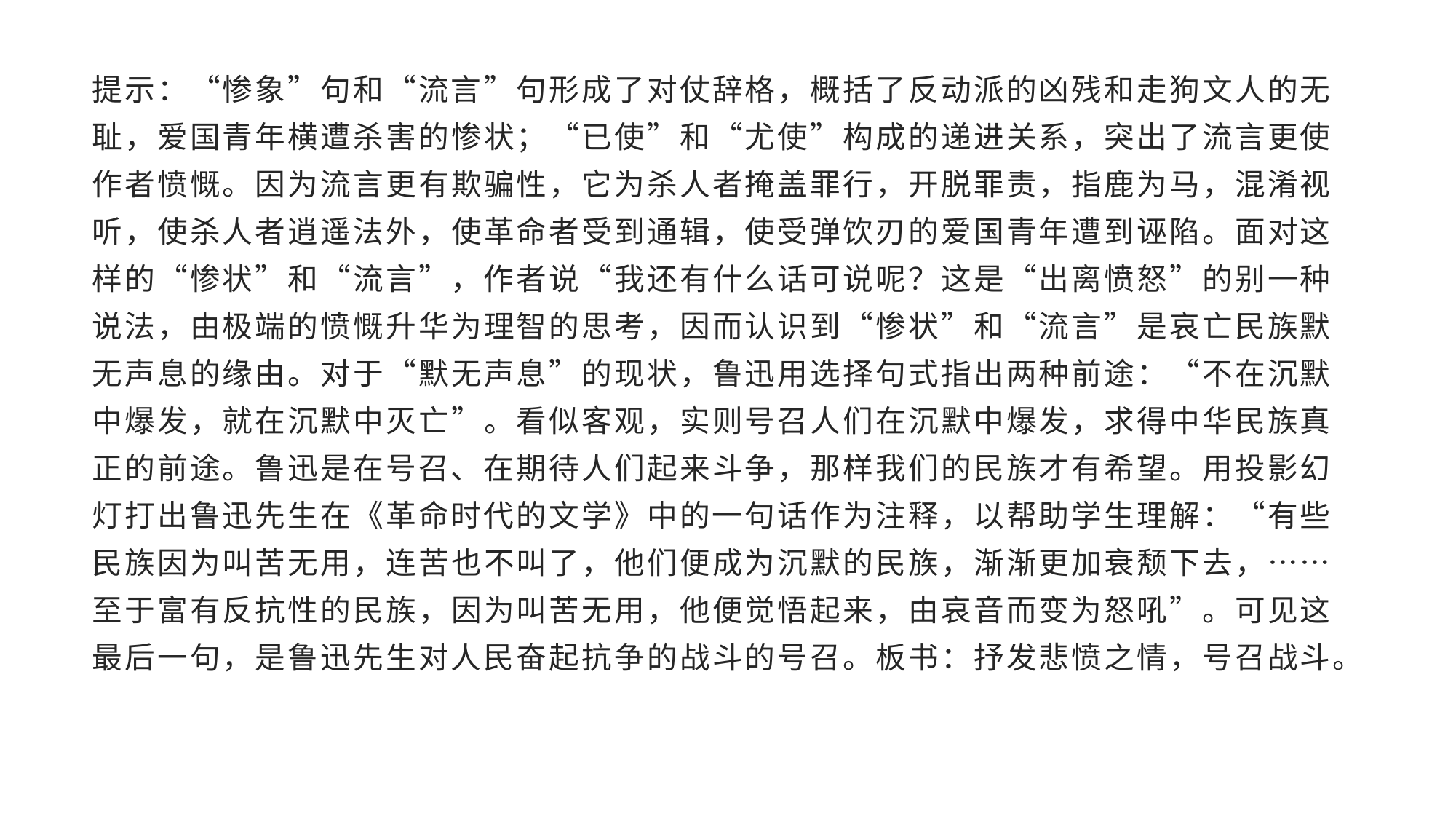

提示：“惨象”句和“流言”句形成了对仗辞格，概括了反动派的凶残和走狗文人的无耻，爱国青年横遭杀害的惨状；“已使”和“尤使”构成的递进关系，突出了流言更使作者愤慨。因为流言更有欺骗性，它为杀人者掩盖罪行，开脱罪责，指鹿为马，混淆视听，使杀人者逍遥法外，使革命者受到通辑，使受弹饮刃的爱国青年遭到诬陷。面对这样的“惨状”和“流言”，作者说“我还有什么话可说呢？这是“出离愤怒”的别一种说法，由极端的愤慨升华为理智的思考，因而认识到“惨状”和“流言”是哀亡民族默无声息的缘由。对于“默无声息”的现状，鲁迅用选择句式指出两种前途：“不在沉默中爆发，就在沉默中灭亡”。看似客观，实则号召人们在沉默中爆发，求得中华民族真正的前途。鲁迅是在号召、在期待人们起来斗争，那样我们的民族才有希望。用投影幻灯打出鲁迅先生在《革命时代的文学》中的一句话作为注释，以帮助学生理解：“有些民族因为叫苦无用，连苦也不叫了，他们便成为沉默的民族，渐渐更加衰颓下去，……至于富有反抗性的民族，因为叫苦无用，他便觉悟起来，由哀音而变为怒吼”。可见这最后一句，是鲁迅先生对人民奋起抗争的战斗的号召。板书：抒发悲愤之情，号召战斗。